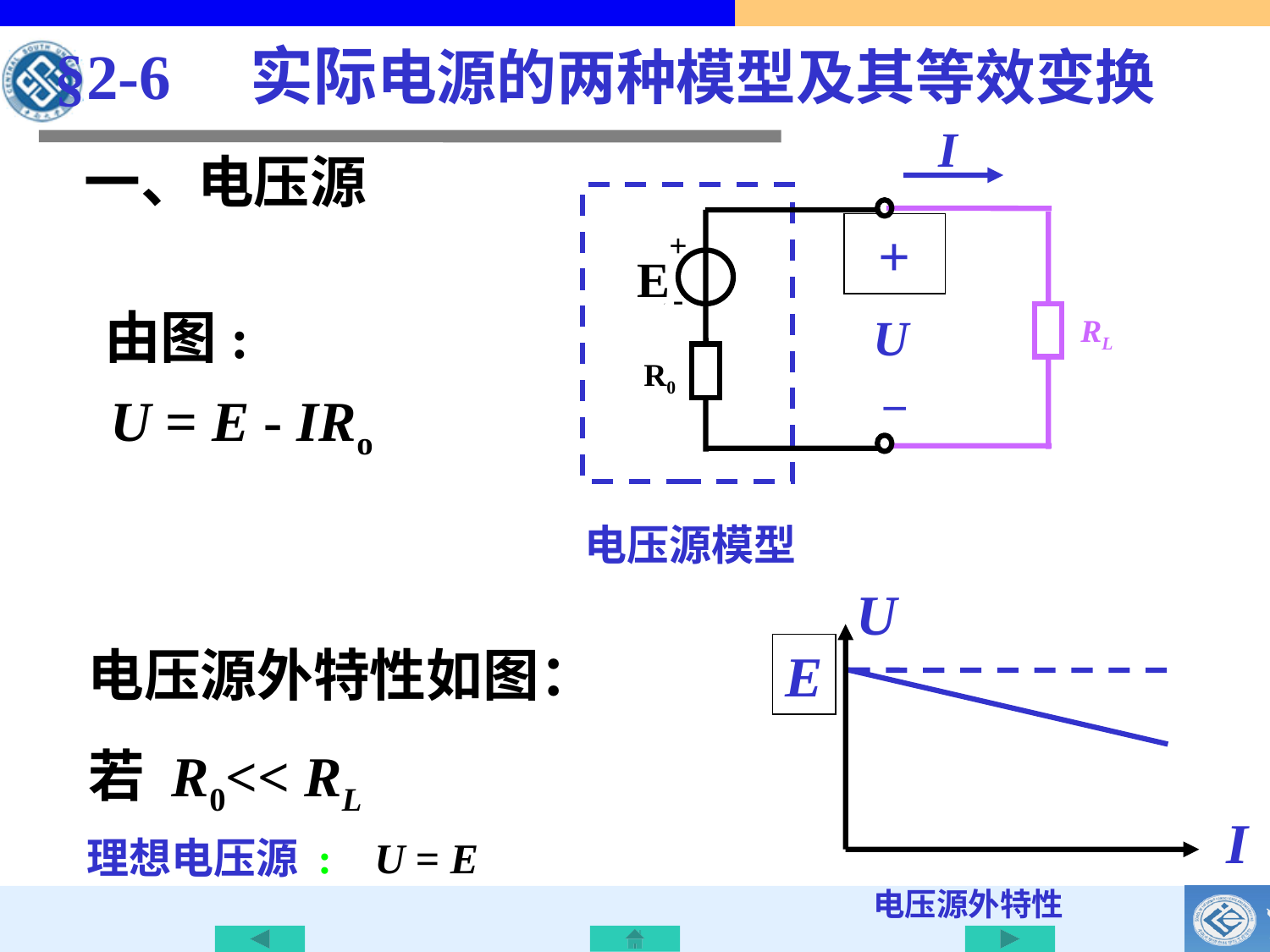

§2-6    实际电源的两种模型及其等效变换
I

RL

一、电压源

+
-

+
E
U
R0
－

由图:
U = E - IRo
  电压源模型
U

I

   电压源外特性
电压源外特性如图：
E

若 R0<< RL
理想电压源 :    U = E